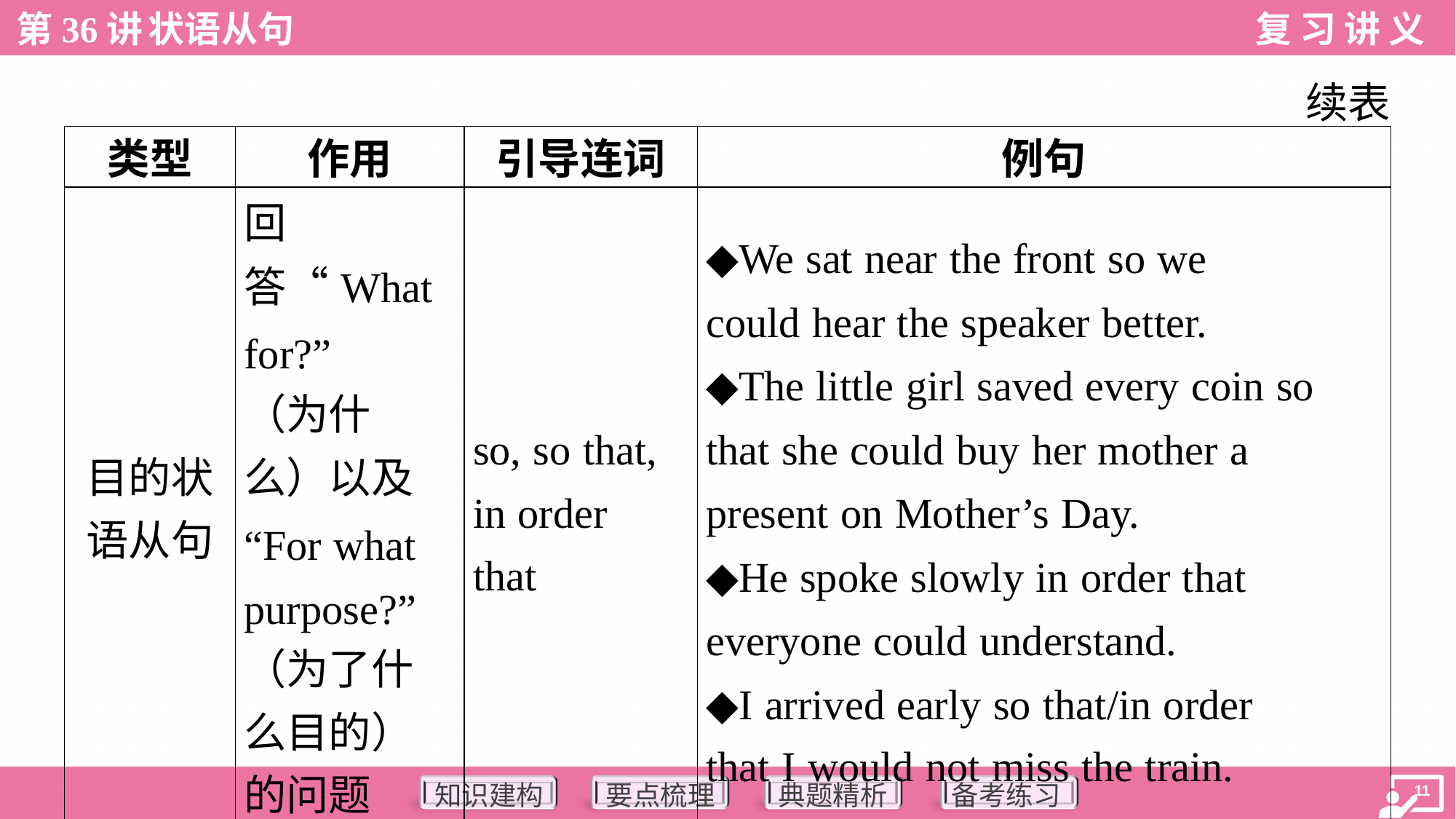

续表
| 类型 | 作用 | 引导连词 | 例句 |
| --- | --- | --- | --- |
| 目的状 语从句 | 回答“What for?” （为什 么）以及 “For what purpose?” （为了什 么目的） 的问题 | so, so that, in order that | ◆We sat near the front so we could hear the speaker better. ◆The little girl saved every coin so that she could buy her mother a present on Mother’s Day. ◆He spoke slowly in order that everyone could understand. ◆I arrived early so that/in order that I would not miss the train. |